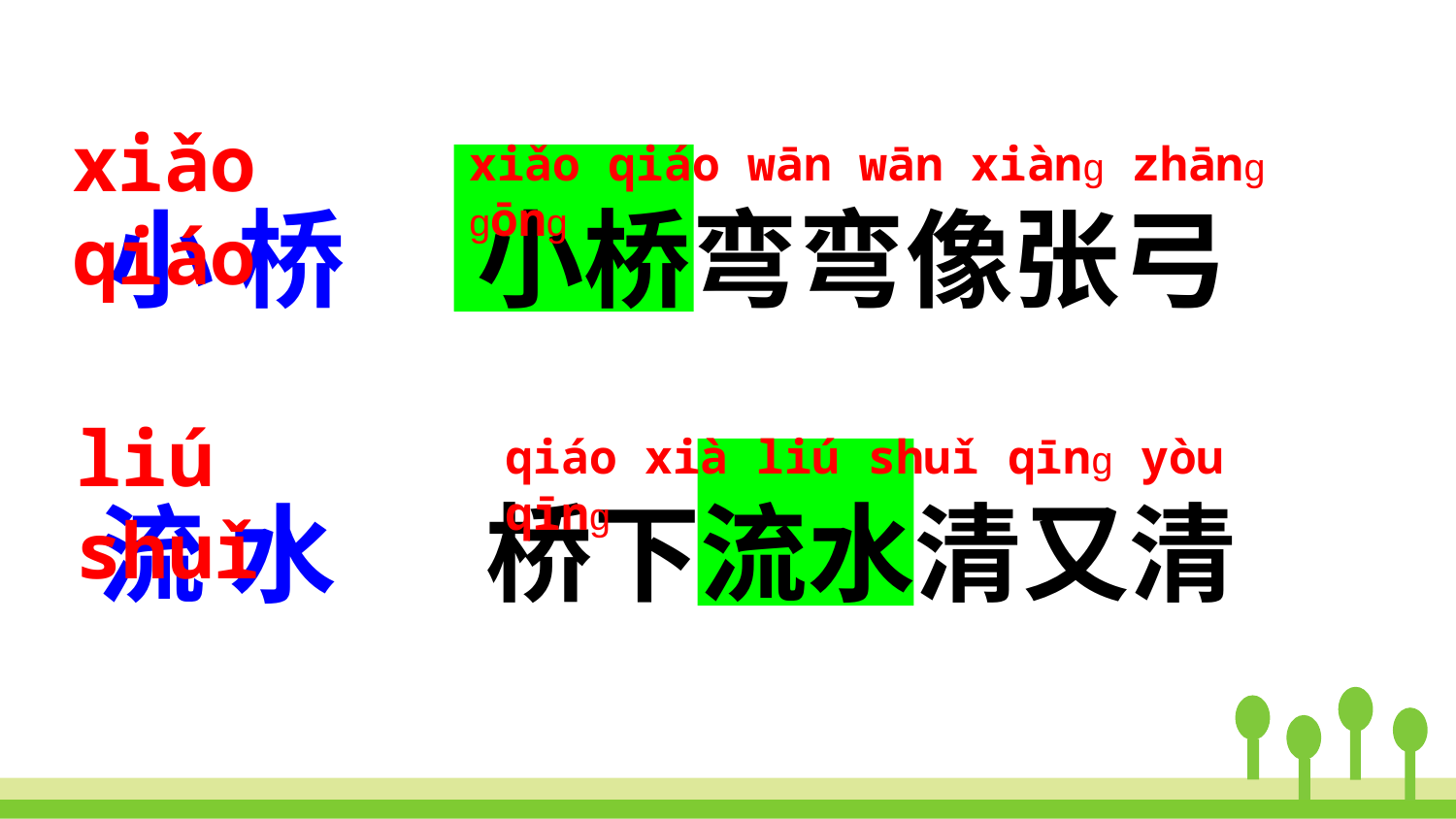

xiǎo qiáo
小 桥
xiǎo qiáo wān wān xiànɡ zhānɡ ɡōnɡ
小桥弯弯像张弓

liú shuǐ
流 水
qiáo xià liú shuǐ qīnɡ yòu qīnɡ
桥下流水清又清